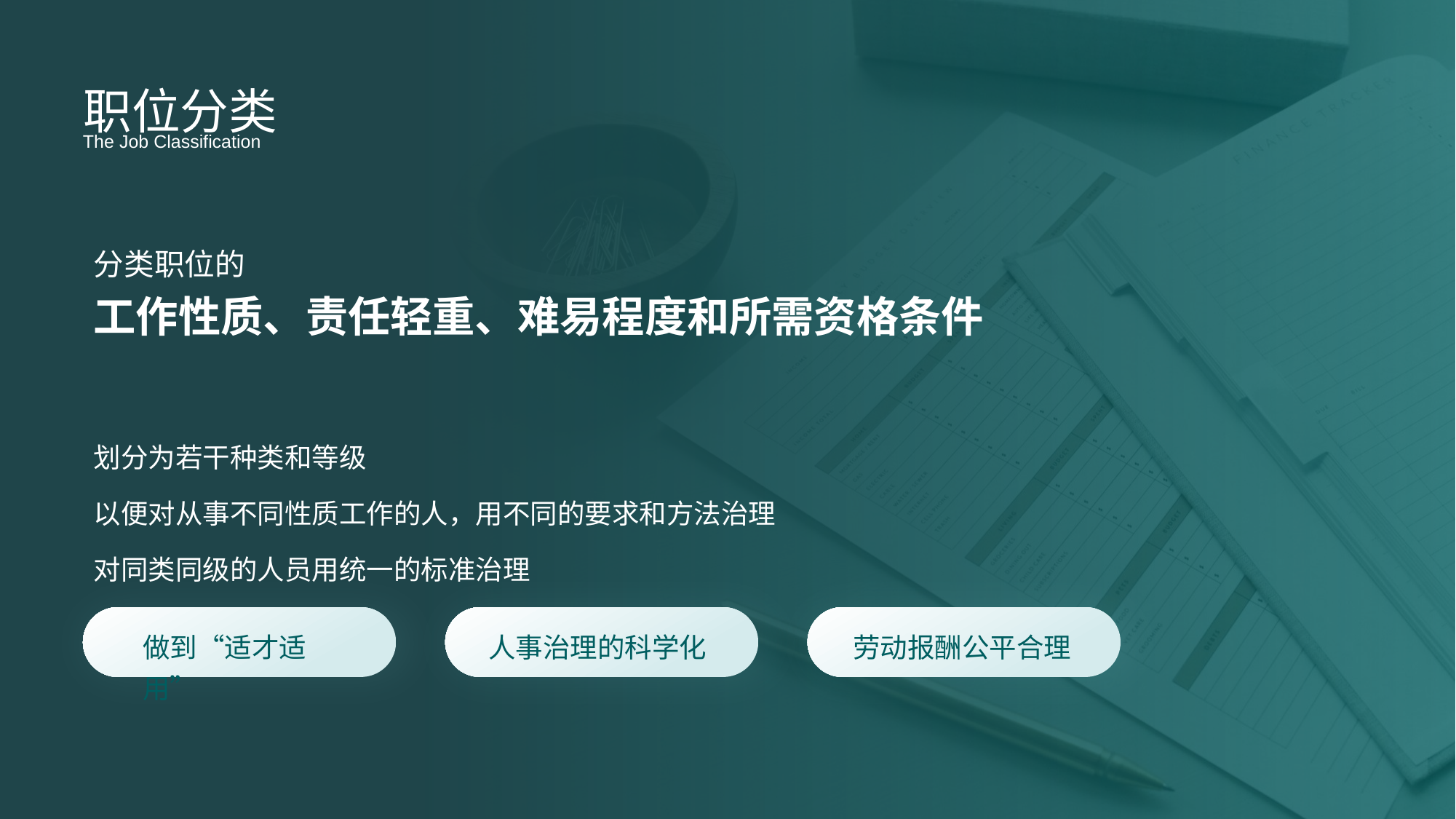

职位分类
The Job Classification
分类职位的
工作性质、责任轻重、难易程度和所需资格条件
划分为若干种类和等级
以便对从事不同性质工作的人，用不同的要求和方法治理
对同类同级的人员用统一的标准治理

做到“适才适用”
人事治理的科学化
劳动报酬公平合理